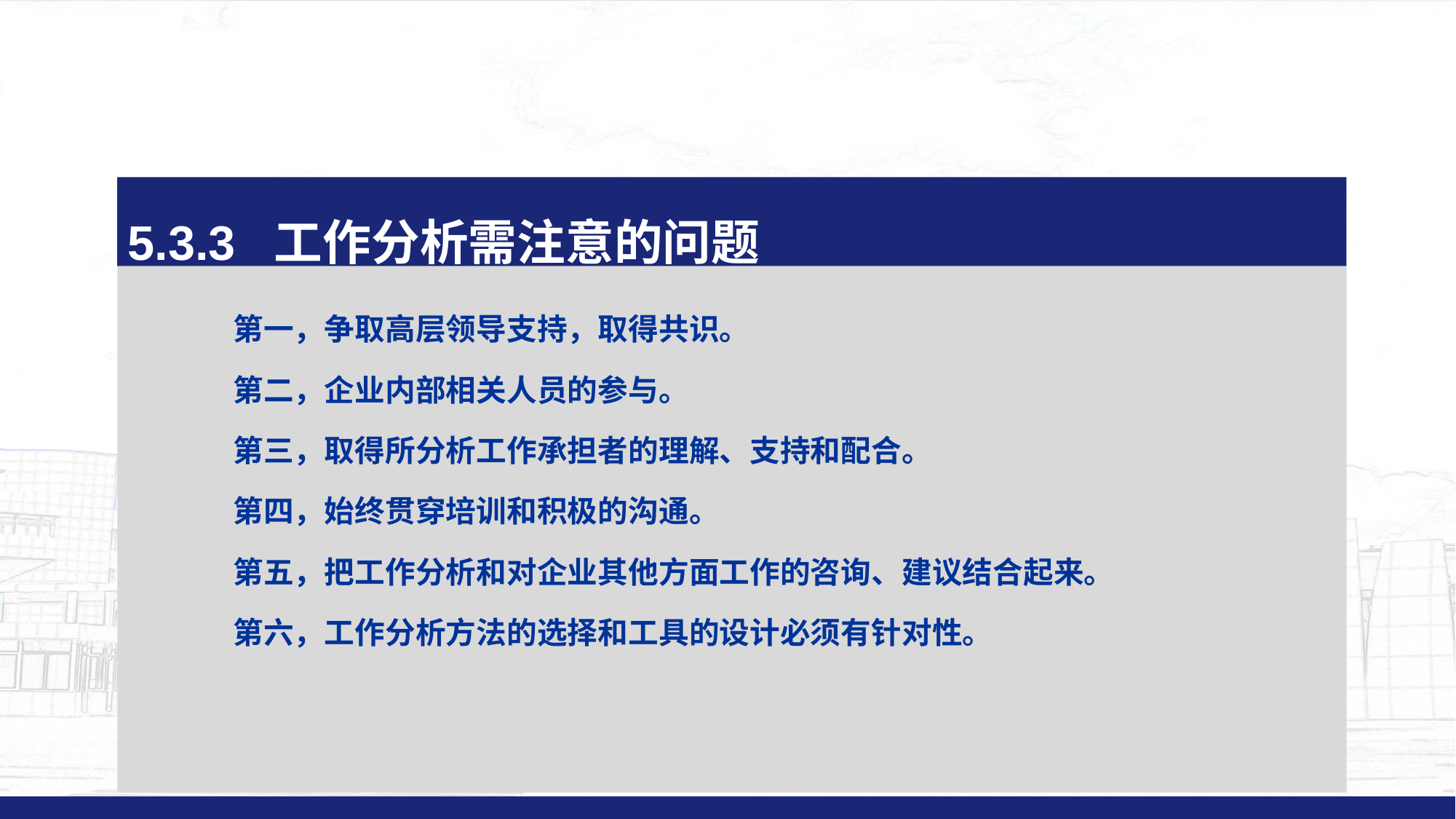

5.3.3  工作分析需注意的问题

第一，争取高层领导支持，取得共识。
第二，企业内部相关人员的参与。
第三，取得所分析工作承担者的理解、支持和配合。
第四，始终贯穿培训和积极的沟通。
第五，把工作分析和对企业其他方面工作的咨询、建议结合起来。
第六，工作分析方法的选择和工具的设计必须有针对性。